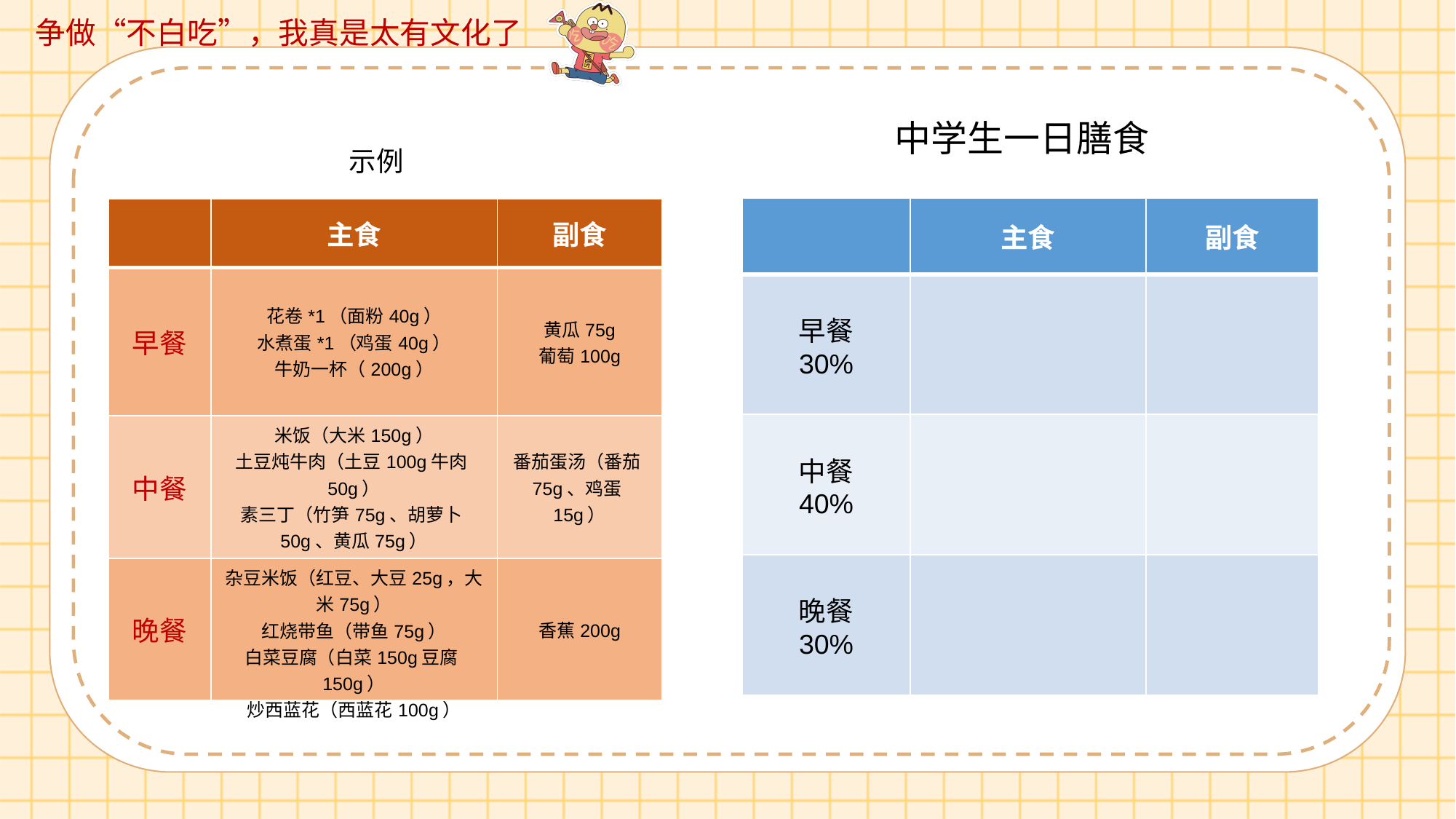

中学生一日膳食
示例
|  | 主食 | 副食 |
| --- | --- | --- |
| 早餐 30% |  |  |
| 中餐 40% |  |  |
| 晚餐 30% |  |  |
|  | 主食 | 副食 |
| --- | --- | --- |
| 早餐 | 花卷\*1（面粉40g） 水煮蛋\*1（鸡蛋40g） 牛奶一杯（200g） | 黄瓜75g 葡萄100g |
| 中餐 | 米饭（大米150g） 土豆炖牛肉（土豆100g牛肉50g） 素三丁（竹笋75g、胡萝卜50g、黄瓜75g） | 番茄蛋汤（番茄75g、鸡蛋15g） |
| 晚餐 | 杂豆米饭（红豆、大豆25g，大米75g） 红烧带鱼（带鱼75g） 白菜豆腐（白菜150g豆腐150g） 炒西蓝花（西蓝花100g） | 香蕉200g |